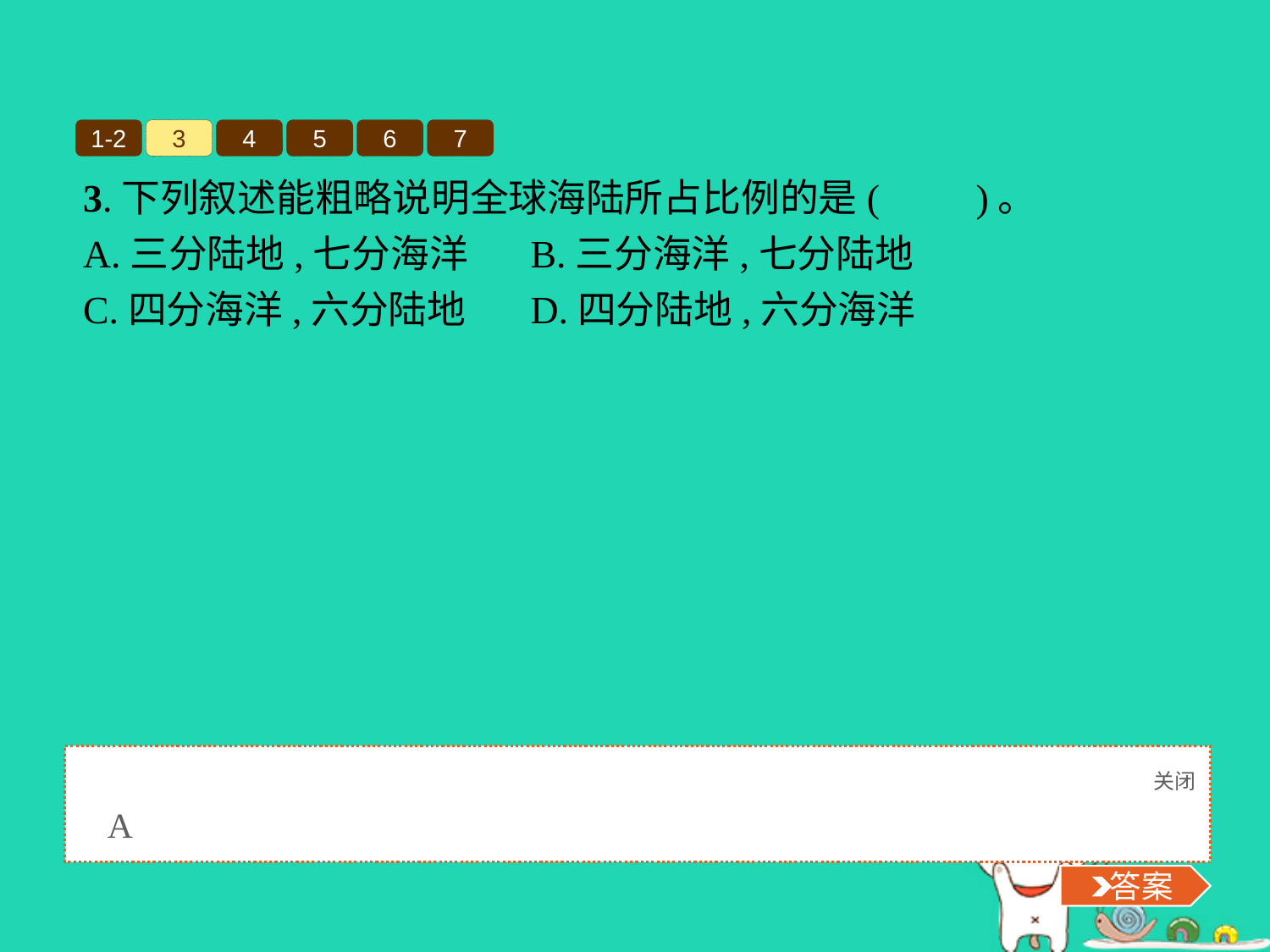

1-2
3
4
5
6
7
3.下列叙述能粗略说明全球海陆所占比例的是(　　)。
A.三分陆地,七分海洋	B.三分海洋,七分陆地
C.四分海洋,六分陆地	D.四分陆地,六分海洋

关闭
  答案

A
  答案